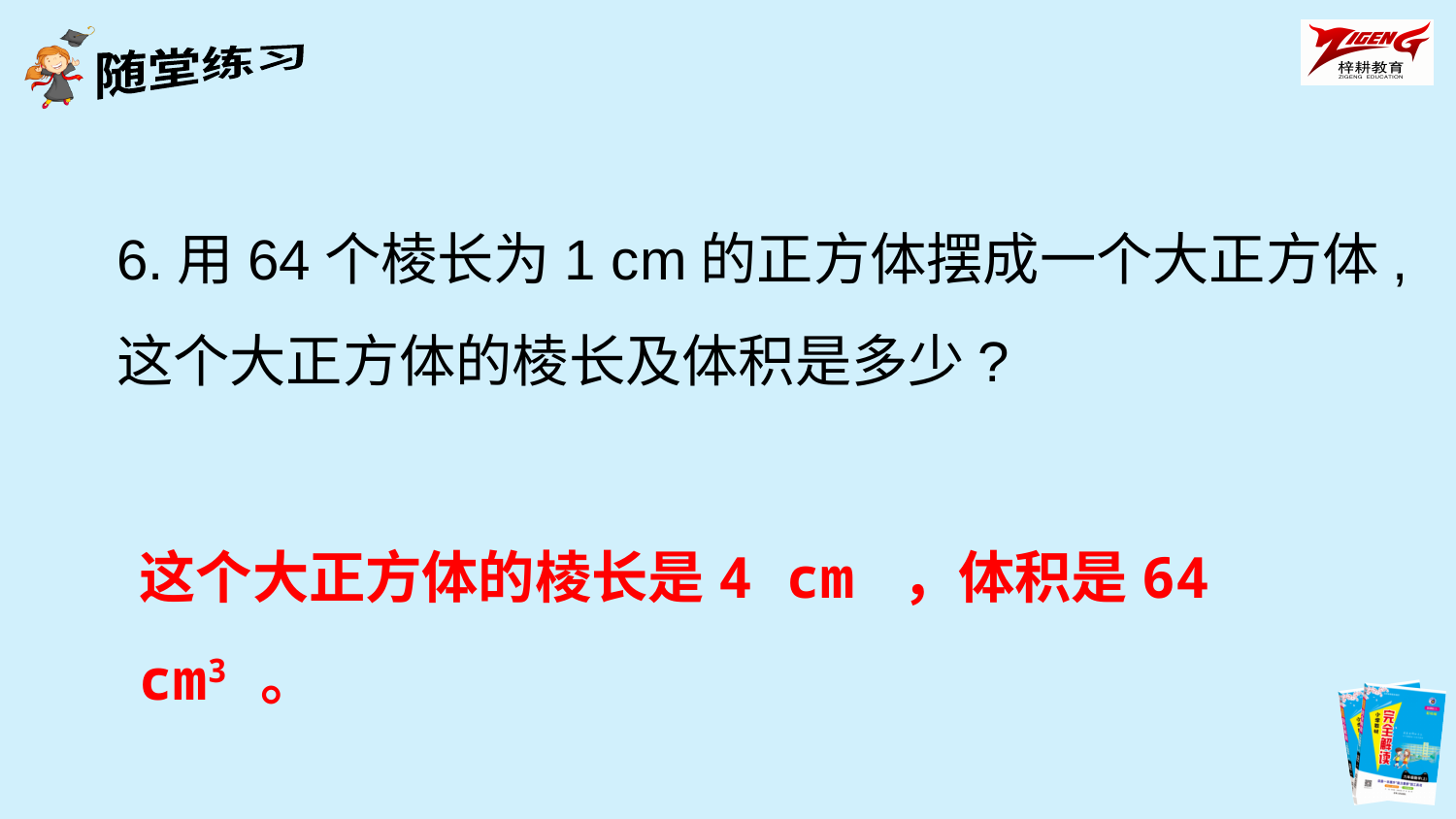

6.用64个棱长为1 cm的正方体摆成一个大正方体,这个大正方体的棱长及体积是多少?
这个大正方体的棱长是4 cm ，体积是64 cm3 。